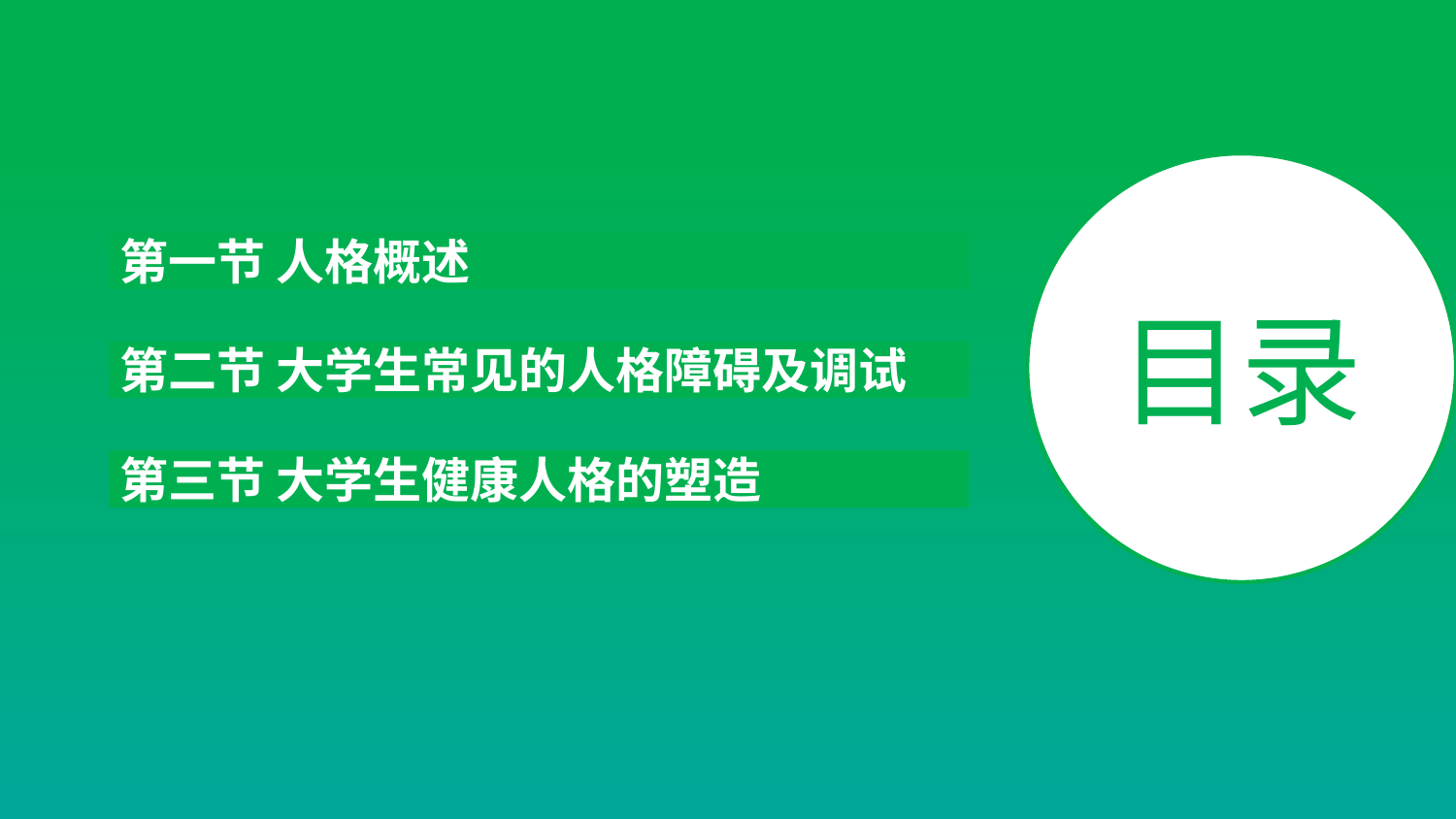

第一节 人格概述
目录
第二节 大学生常见的人格障碍及调试
第三节 大学生健康人格的塑造